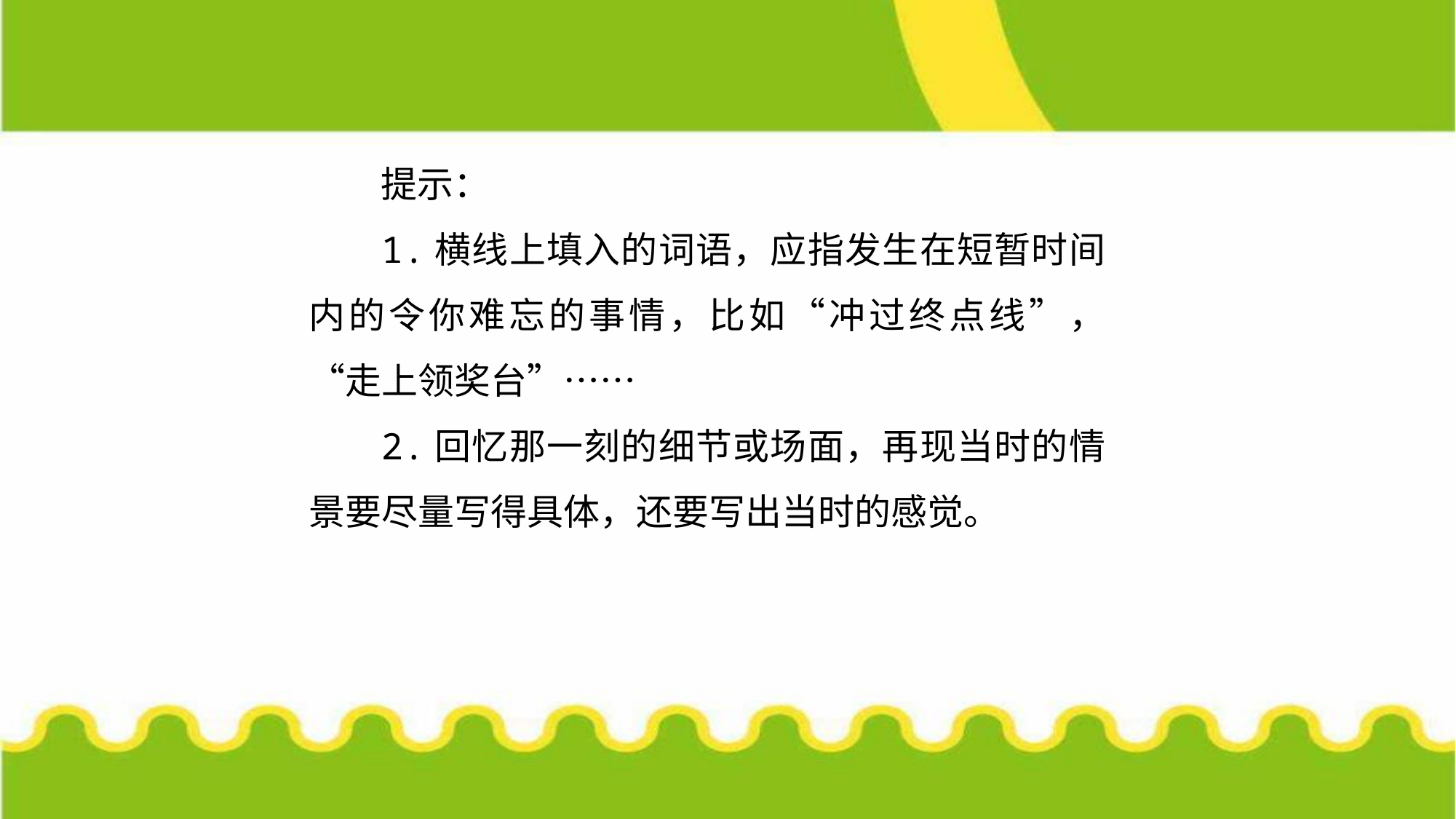

提示：
1.横线上填入的词语，应指发生在短暂时间内的令你难忘的事情，比如“冲过终点线”，“走上领奖台”……
2.回忆那一刻的细节或场面，再现当时的情景要尽量写得具体，还要写出当时的感觉。